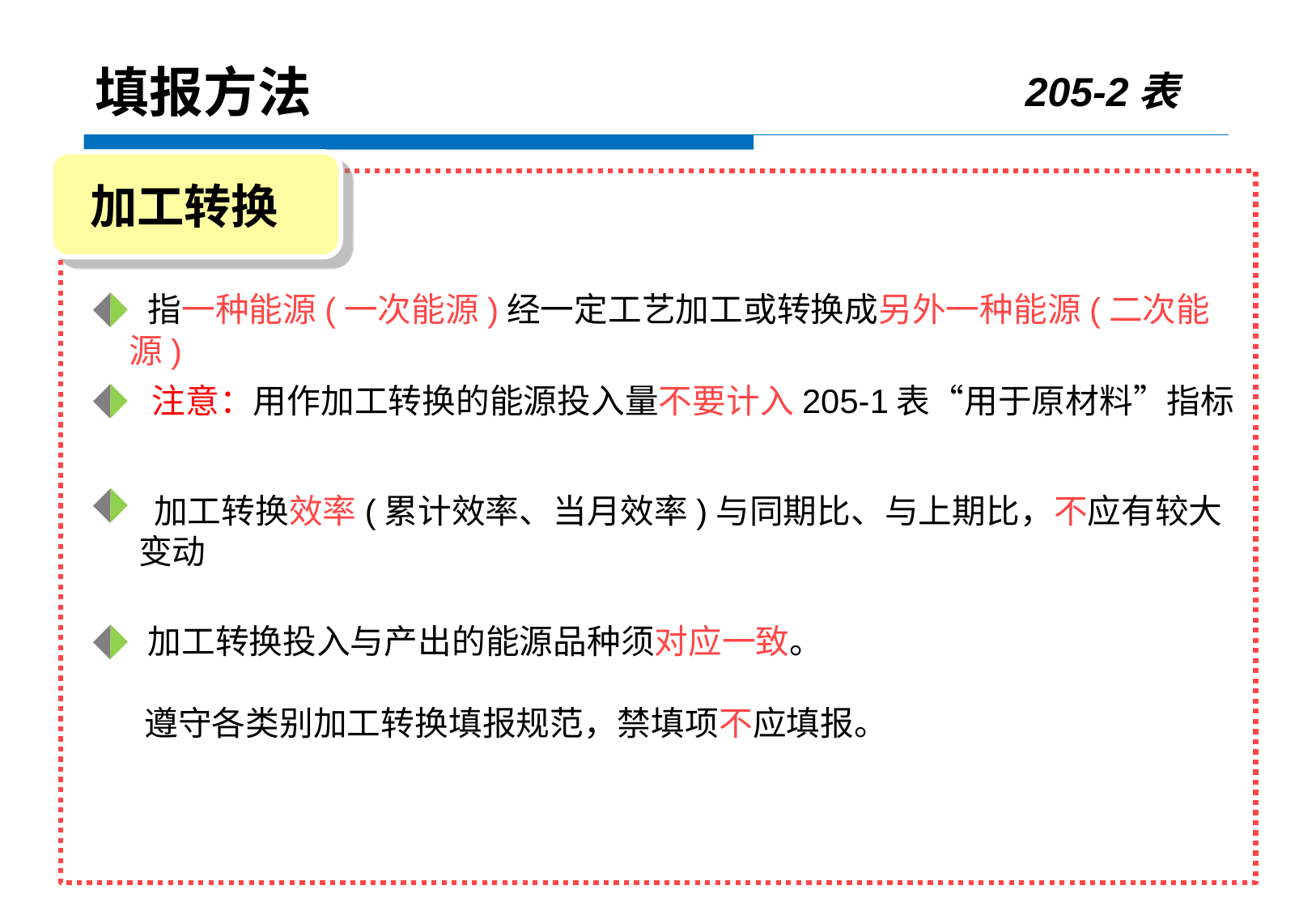

205-2表
填报方法

加工转换

 指一种能源(一次能源)经一定工艺加工或转换成另外一种能源(二次能源)

  注意：用作加工转换的能源投入量不要计入205-1表“用于原材料”指标

 加工转换效率(累计效率、当月效率)与同期比、与上期比，不应有较大变动

 加工转换投入与产出的能源品种须对应一致。

 遵守各类别加工转换填报规范，禁填项不应填报。